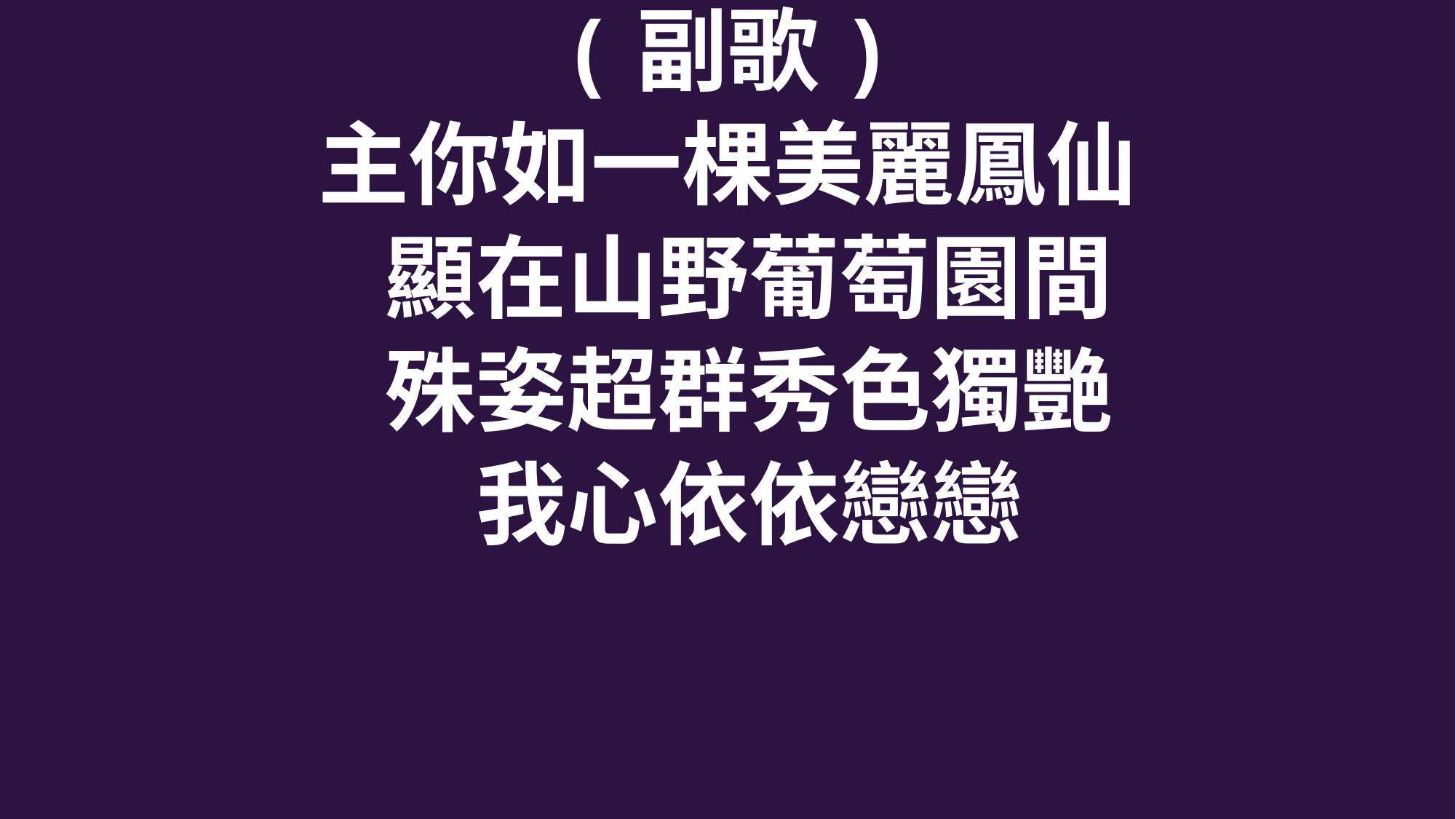

(副歌)
主你如一棵美麗鳳仙
 顯在山野葡萄園間
 殊姿超群秀色獨艷
 我心依依戀戀